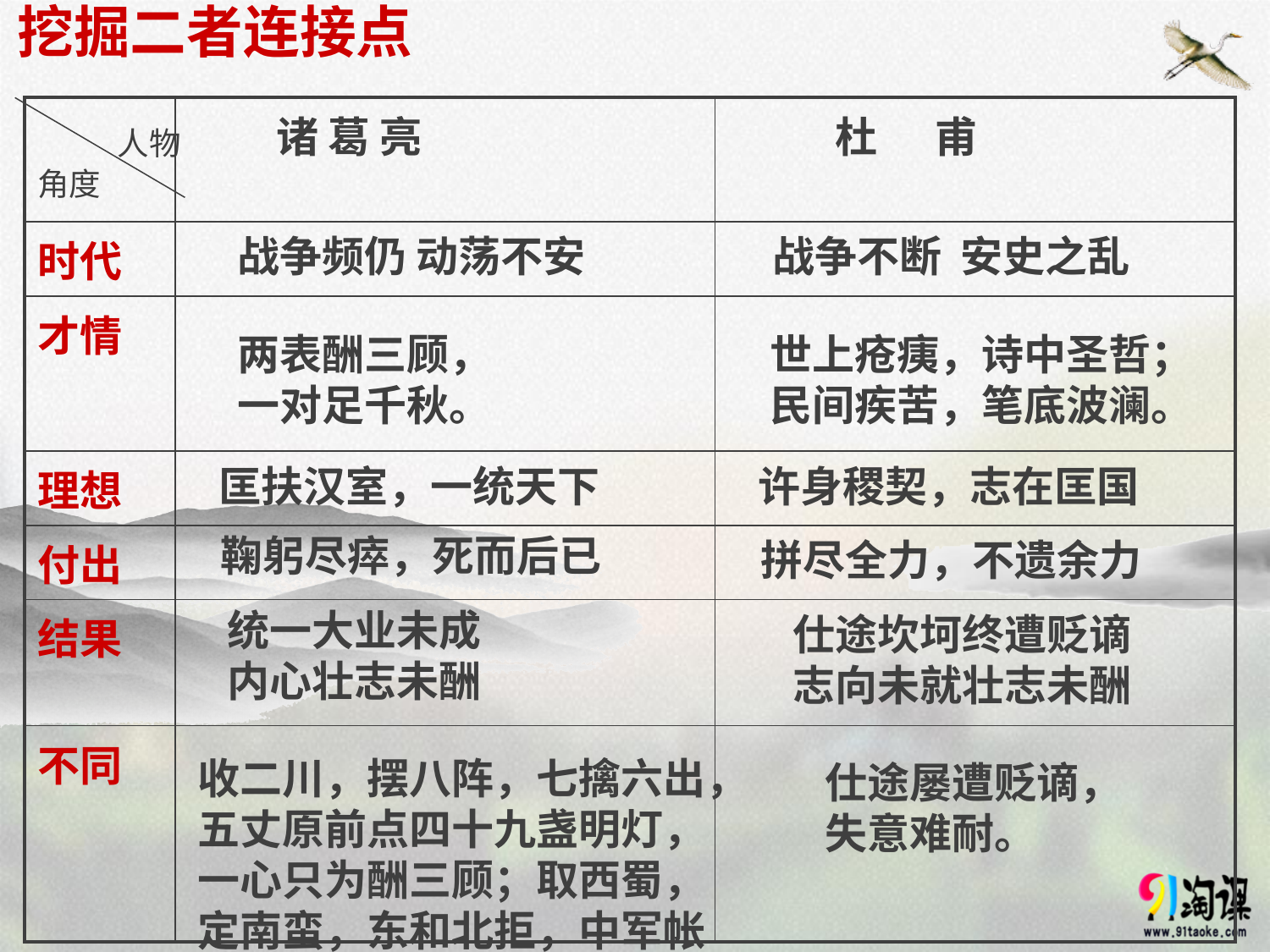

# 挖掘二者连接点

|  | 诸 葛 亮 | 杜 甫 |
| --- | --- | --- |
| 时代 |  |  |
| 才情 |  |  |
| 理想 |  |  |
| 付出 |  |  |
| 结果 |  |  |
| 不同 |  |  |
人物
角度
战争频仍 动荡不安
战争不断  安史之乱
两表酬三顾，
一对足千秋。
世上疮痍，诗中圣哲；
民间疾苦，笔底波澜。
匡扶汉室，一统天下
许身稷契，志在匡国
鞠躬尽瘁，死而后已
拼尽全力，不遗余力
统一大业未成
内心壮志未酬
仕途坎坷终遭贬谪
志向未就壮志未酬
收二川，摆八阵，七擒六出，五丈原前点四十九盏明灯，一心只为酬三顾；取西蜀，定南蛮，东和北拒，中军帐
仕途屡遭贬谪，
失意难耐。